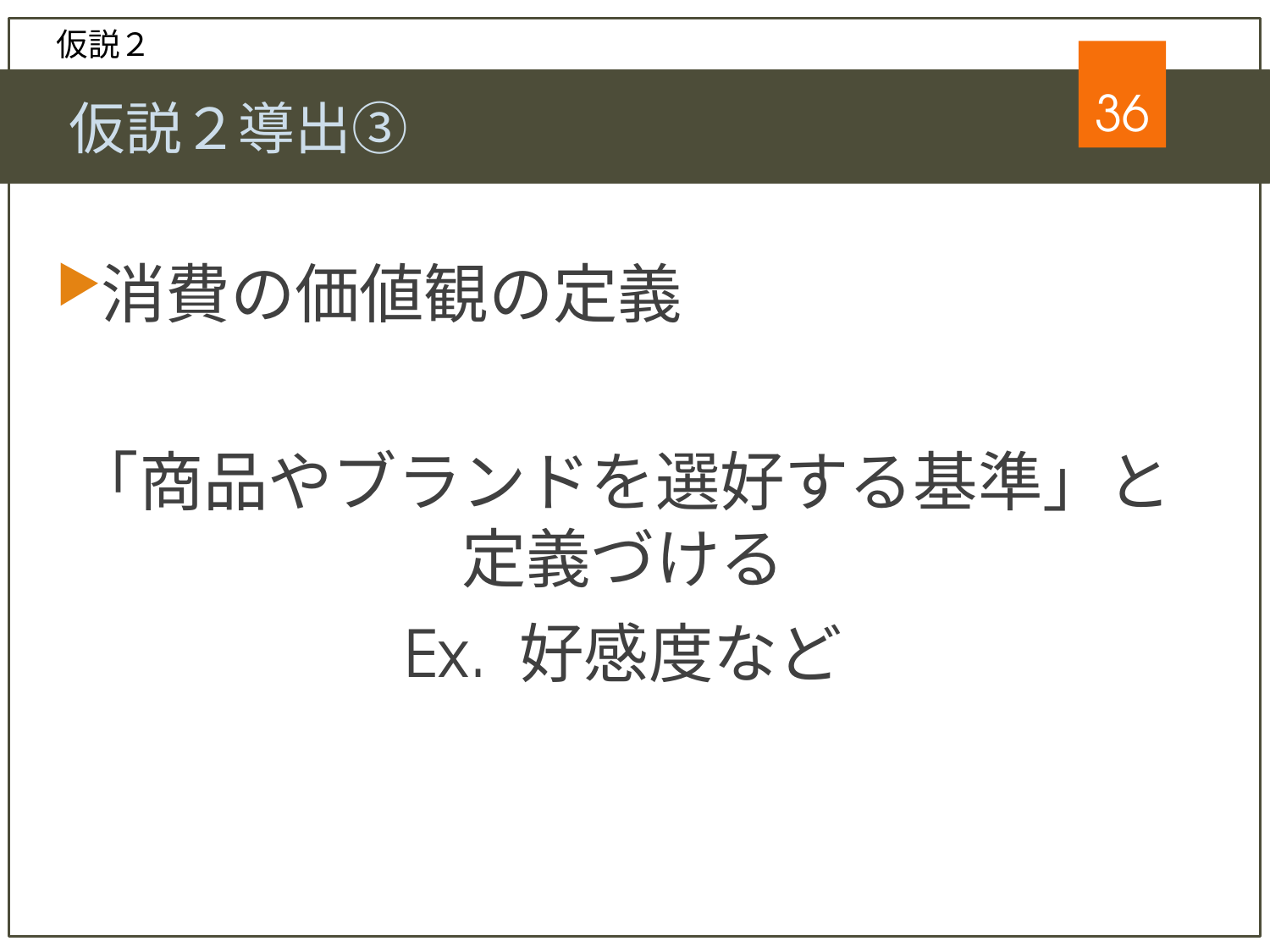

仮説２
36
　仮説２導出③
消費の価値観の定義

「商品やブランドを選好する基準」と定義づける
Ex. 好感度など